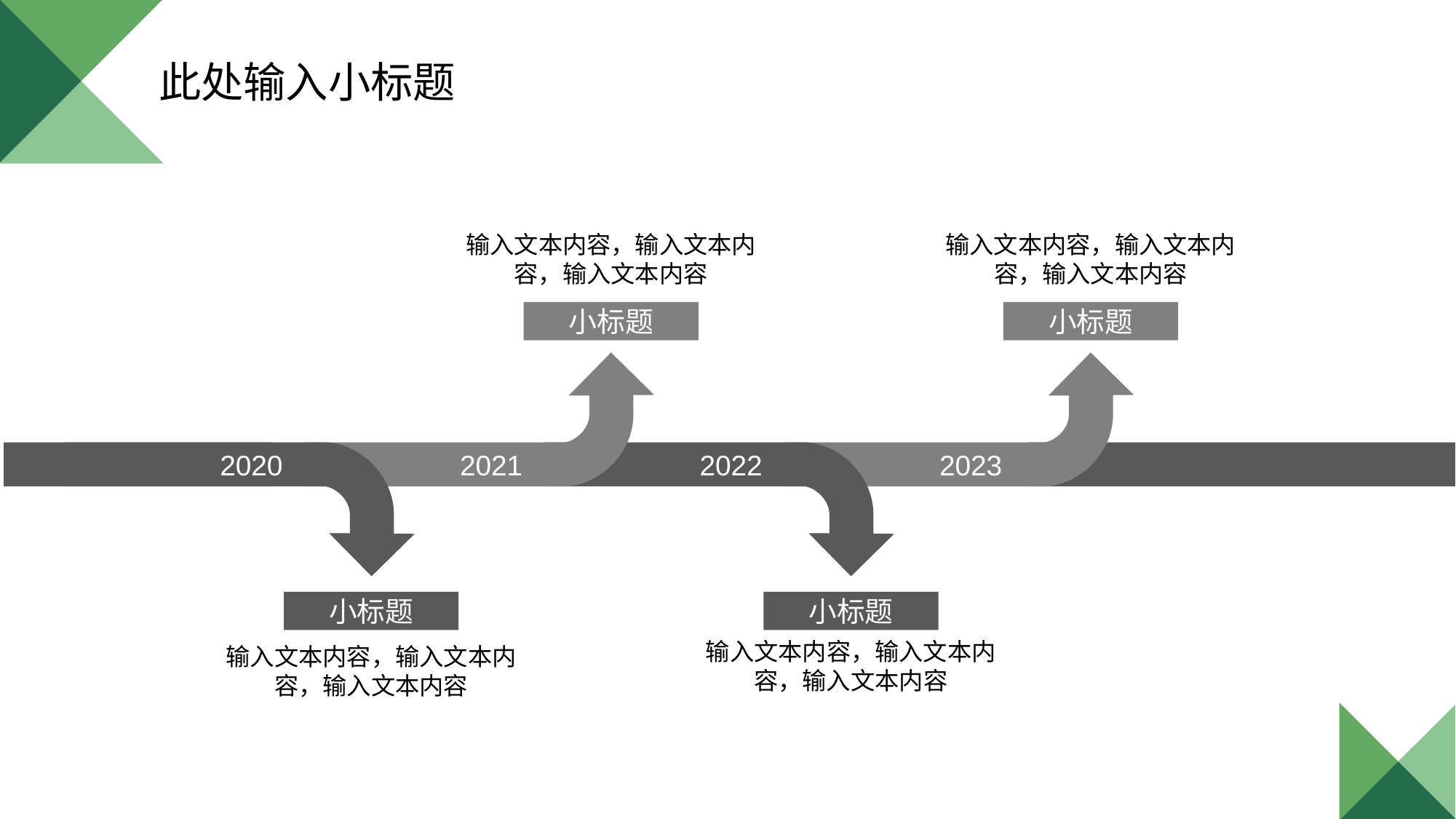

此处输入小标题

输入文本内容，输入文本内容，输入文本内容
小标题
输入文本内容，输入文本内容，输入文本内容
小标题

2020
2021
2022
2023
小标题
输入文本内容，输入文本内容，输入文本内容
小标题
输入文本内容，输入文本内容，输入文本内容